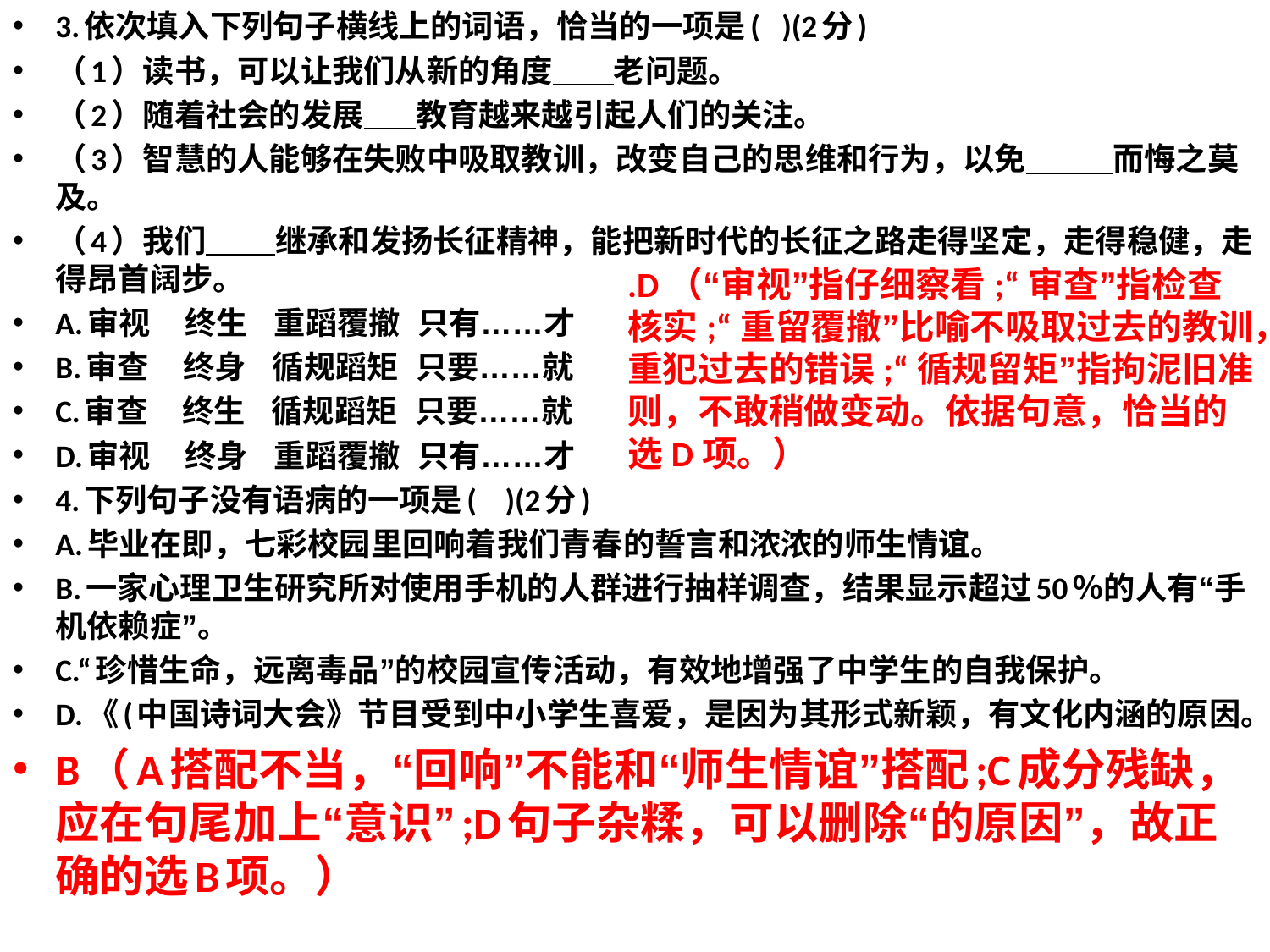

3.依次填入下列句子横线上的词语，恰当的一项是(   )(2分)
（1）读书，可以让我们从新的角度       老问题。
（2）随着社会的发展      教育越来越引起人们的关注。
（3）智慧的人能够在失败中吸取教训，改变自己的思维和行为，以免          而悔之莫及。
（4）我们        继承和发扬长征精神，能把新时代的长征之路走得坚定，走得稳健，走得昂首阔步。
A.审视    终生   重蹈覆撤  只有……才
B.审查    终身   循规蹈矩  只要……就
C.审查    终生   循规蹈矩  只要……就
D.审视    终身   重蹈覆撤  只有……才
4.下列句子没有语病的一项是(    )(2分)
A.毕业在即，七彩校园里回响着我们青春的誓言和浓浓的师生情谊。
B.一家心理卫生研究所对使用手机的人群进行抽样调查，结果显示超过50％的人有“手机依赖症”。
C.“珍惜生命，远离毒品”的校园宣传活动，有效地增强了中学生的自我保护。
D.《(中国诗词大会》节目受到中小学生喜爱，是因为其形式新颖，有文化内涵的原因。
B（A搭配不当，“回响”不能和“师生情谊”搭配;C成分残缺，应在句尾加上“意识”;D句子杂糅，可以删除“的原因”，故正确的选B项。）
.D（“审视”指仔细察看;“审查”指检查核实;“重留覆撤”比喻不吸取过去的教训，重犯过去的错误;“循规留矩”指拘泥旧准则，不敢稍做变动。依据句意，恰当的选D项。）
#